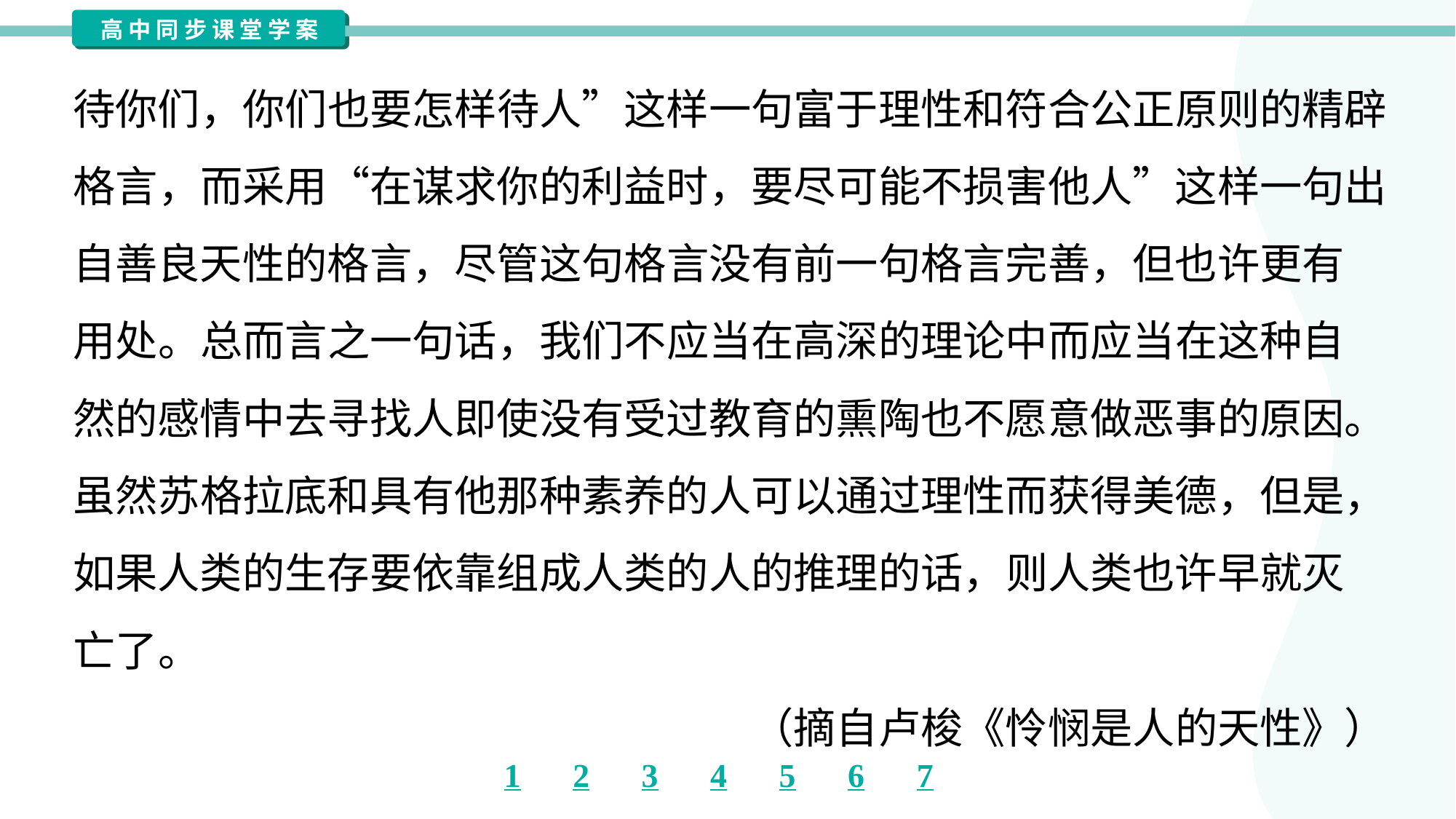

待你们，你们也要怎样待人”这样一句富于理性和符合公正原则的精辟
格言，而采用“在谋求你的利益时，要尽可能不损害他人”这样一句出
自善良天性的格言，尽管这句格言没有前一句格言完善，但也许更有
用处。总而言之一句话，我们不应当在高深的理论中而应当在这种自
然的感情中去寻找人即使没有受过教育的熏陶也不愿意做恶事的原因。
虽然苏格拉底和具有他那种素养的人可以通过理性而获得美德，但是，
如果人类的生存要依靠组成人类的人的推理的话，则人类也许早就灭
亡了。
（摘自卢梭《怜悯是人的天性》）